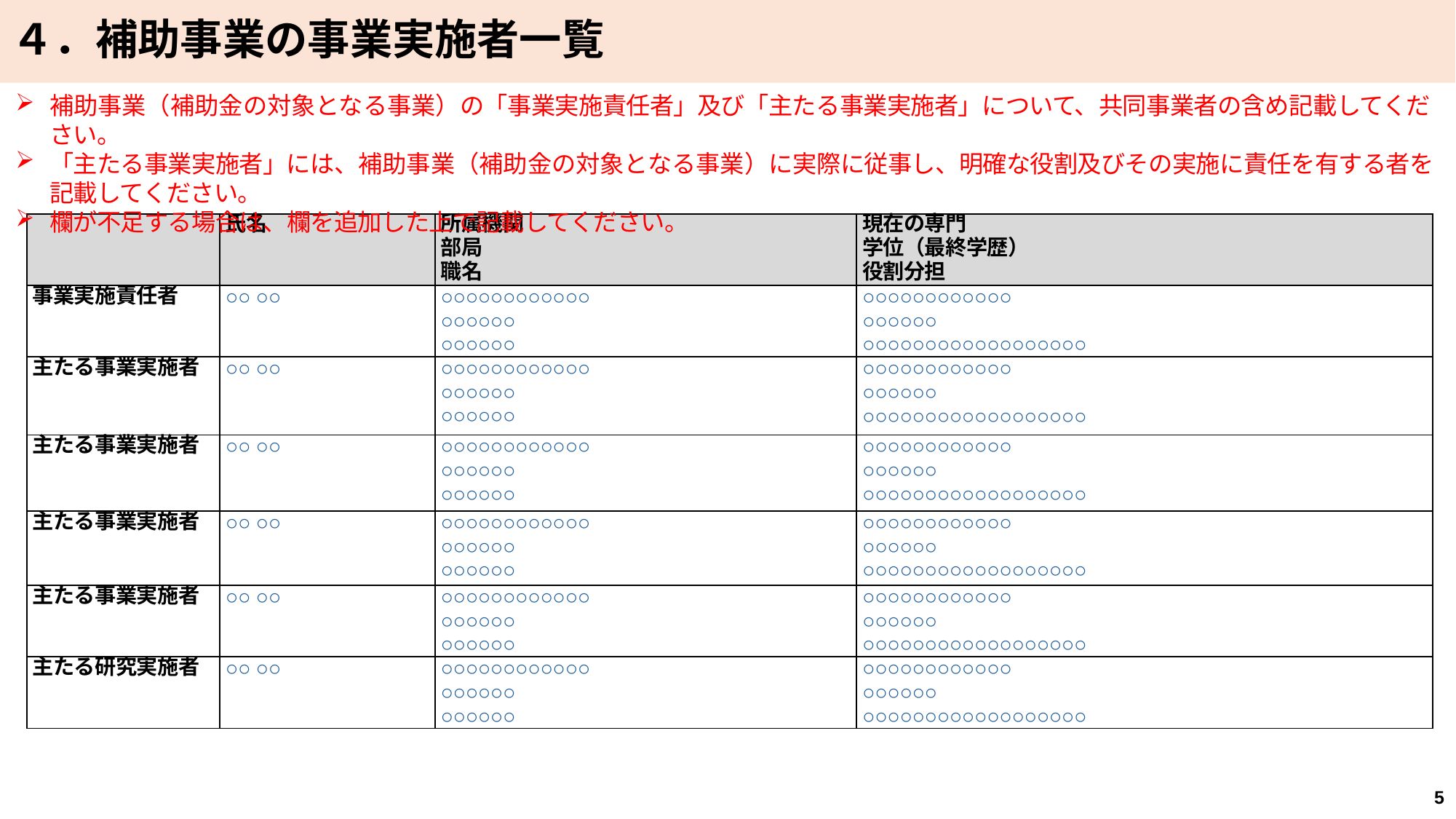

４．補助事業の事業実施者一覧

補助事業（補助金の対象となる事業）の「事業実施責任者」及び「主たる事業実施者」について、共同事業者の含め記載してください。
「主たる事業実施者」には、補助事業（補助金の対象となる事業）に実際に従事し、明確な役割及びその実施に責任を有する者を記載してください。
欄が不足する場合は、欄を追加した上で記載してください。
|  | 氏名 | 所属機関 部局 職名 | 現在の専門 学位（最終学歴） 役割分担 |
| --- | --- | --- | --- |
| 事業実施責任者 | ○○ ○○ | ○○○○○○○○○○○○ ○○○○○○ ○○○○○○ | ○○○○○○○○○○○○ ○○○○○○ ○○○○○○○○○○○○○○○○○○ |
| 主たる事業実施者 | ○○ ○○ | ○○○○○○○○○○○○ ○○○○○○ ○○○○○○ | ○○○○○○○○○○○○ ○○○○○○ ○○○○○○○○○○○○○○○○○○ |
| 主たる事業実施者 | ○○ ○○ | ○○○○○○○○○○○○ ○○○○○○ ○○○○○○ | ○○○○○○○○○○○○ ○○○○○○ ○○○○○○○○○○○○○○○○○○ |
| 主たる事業実施者 | ○○ ○○ | ○○○○○○○○○○○○ ○○○○○○ ○○○○○○ | ○○○○○○○○○○○○ ○○○○○○ ○○○○○○○○○○○○○○○○○○ |
| 主たる事業実施者 | ○○ ○○ | ○○○○○○○○○○○○ ○○○○○○ ○○○○○○ | ○○○○○○○○○○○○ ○○○○○○ ○○○○○○○○○○○○○○○○○○ |
| 主たる研究実施者 | ○○ ○○ | ○○○○○○○○○○○○ ○○○○○○ ○○○○○○ | ○○○○○○○○○○○○ ○○○○○○ ○○○○○○○○○○○○○○○○○○ |

5